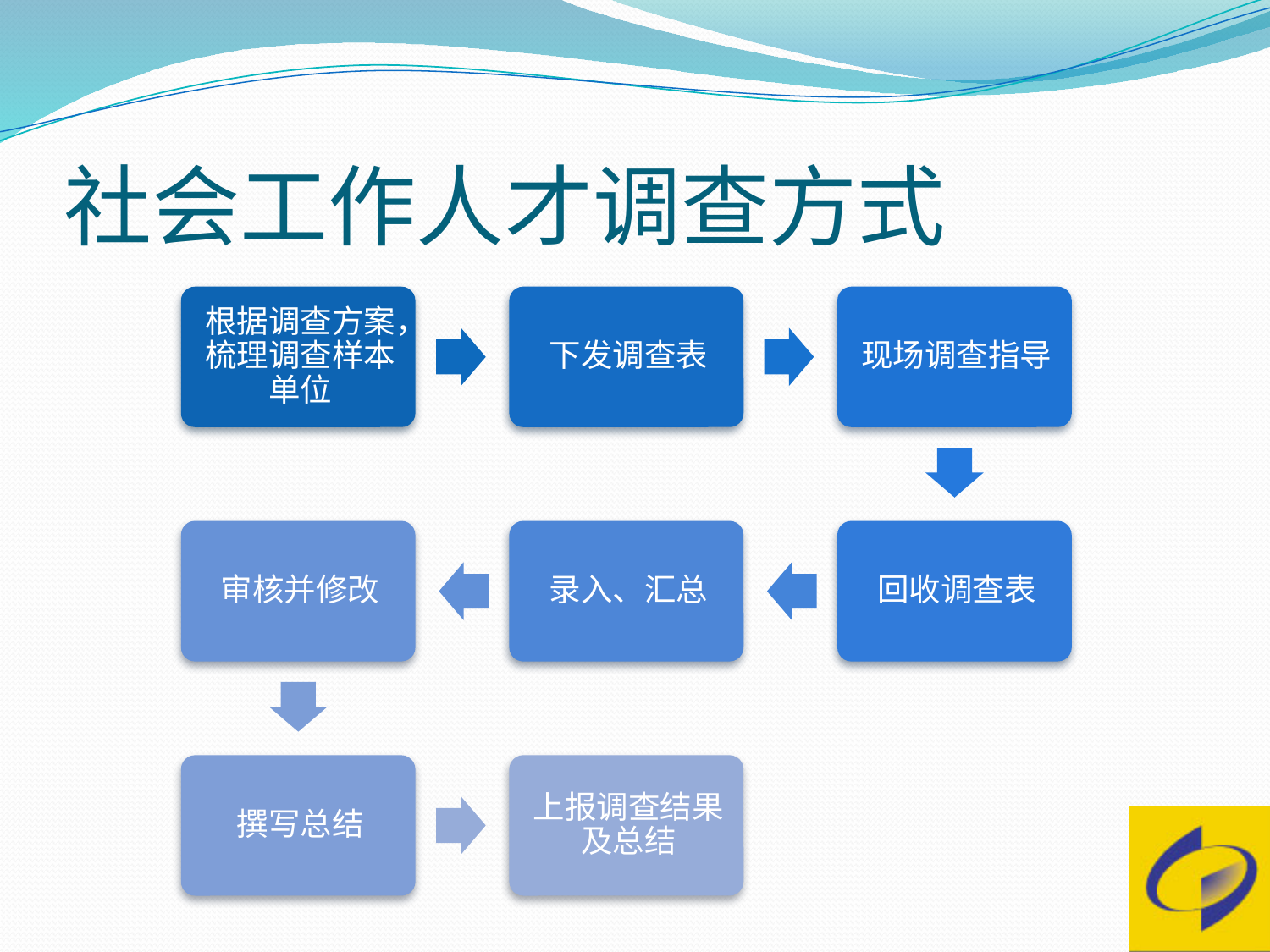

# 社会工作人才调查方式
根据调查方案，梳理调查样本单位

下发调查表

现场调查指导

回收调查表

录入、汇总

审核并修改

撰写总结

上报调查结果及总结